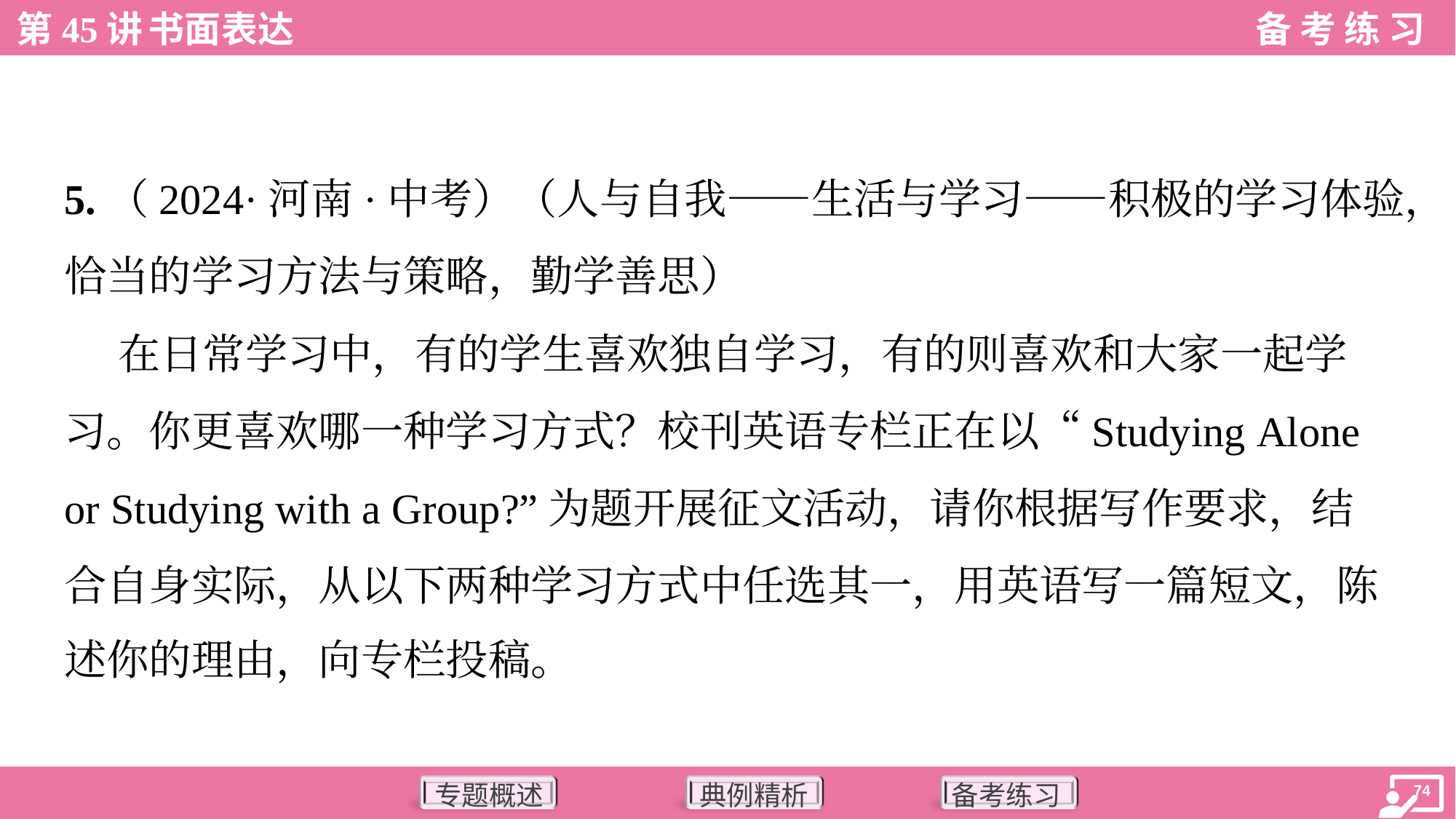

5.（2024·河南·中考）（人与自我——生活与学习——积极的学习体验，
恰当的学习方法与策略，勤学善思）
    在日常学习中，有的学生喜欢独自学习，有的则喜欢和大家一起学
习。你更喜欢哪一种学习方式？校刊英语专栏正在以“Studying Alone
or Studying with a Group?”为题开展征文活动，请你根据写作要求，结
合自身实际，从以下两种学习方式中任选其一，用英语写一篇短文，陈
述你的理由，向专栏投稿。